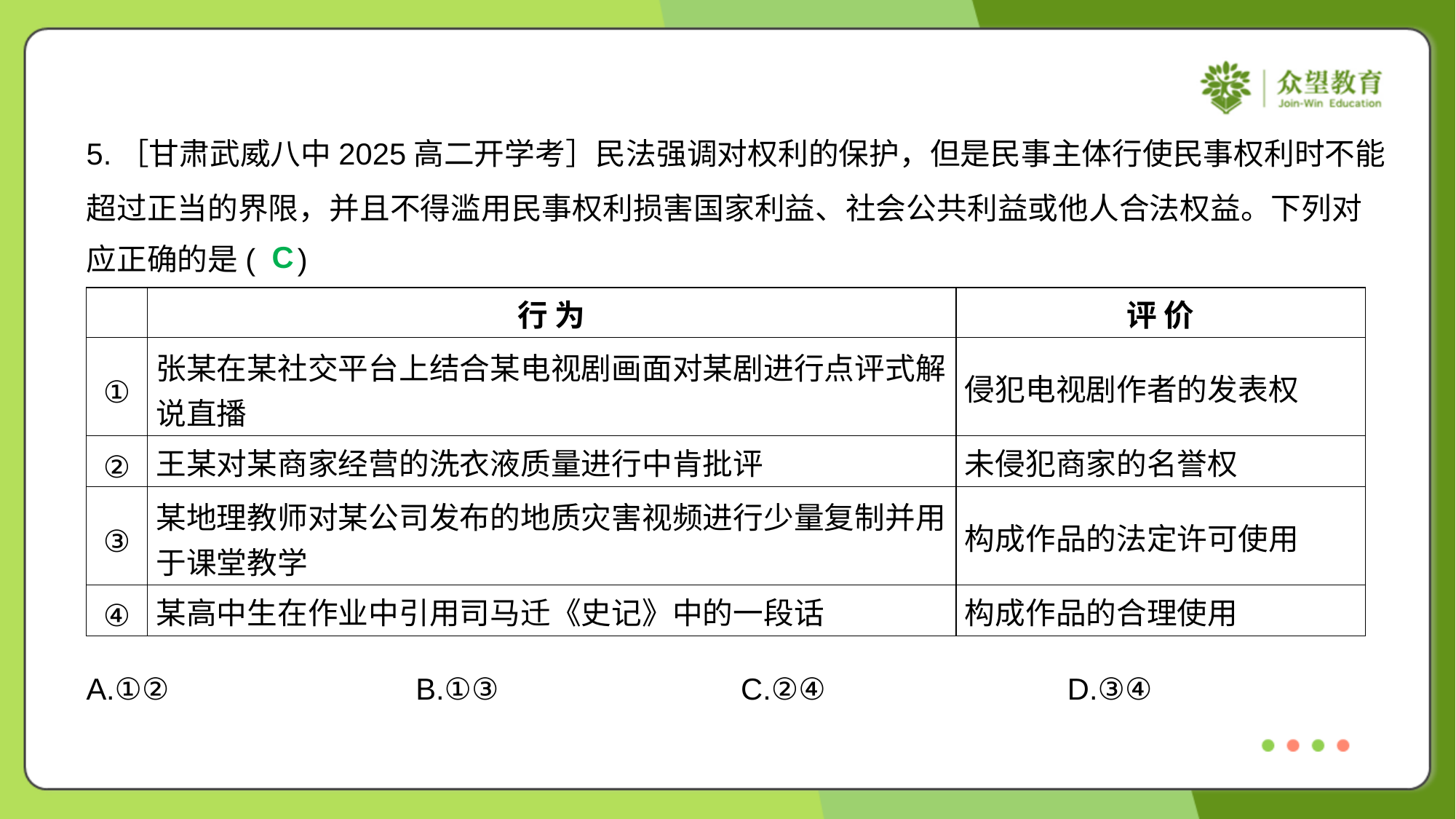

5.［甘肃武威八中2025高二开学考］民法强调对权利的保护，但是民事主体行使民事权利时不能
超过正当的界限，并且不得滥用民事权利损害国家利益、社会公共利益或他人合法权益。下列对
应正确的是(     )
C
|  | 行 为 | 评 价 |
| --- | --- | --- |
| ① | 张某在某社交平台上结合某电视剧画面对某剧进行点评式解 说直播 | 侵犯电视剧作者的发表权 |
| ② | 王某对某商家经营的洗衣液质量进行中肯批评 | 未侵犯商家的名誉权 |
| ③ | 某地理教师对某公司发布的地质灾害视频进行少量复制并用 于课堂教学 | 构成作品的法定许可使用 |
| ④ | 某高中生在作业中引用司马迁《史记》中的一段话 | 构成作品的合理使用 |
A.①②	B.①③	C.②④	D.③④